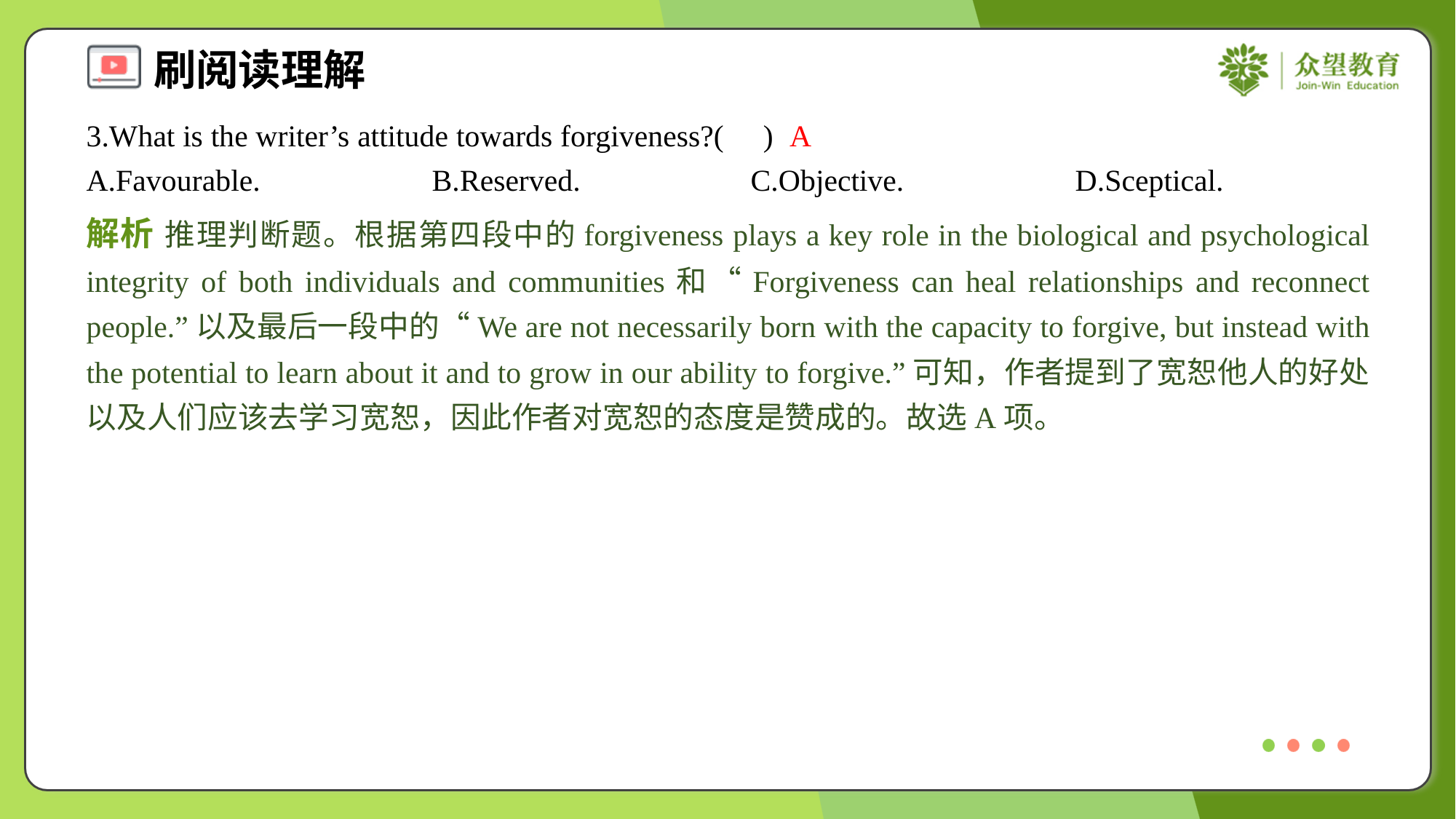

3.What is the writer’s attitude towards forgiveness?(     )
A
A.Favourable.	B.Reserved.	C.Objective.	D.Sceptical.
解析 推理判断题。根据第四段中的forgiveness plays a key role in the biological and psychological integrity of both individuals and communities和“Forgiveness can heal relationships and reconnect people.”以及最后一段中的“We are not necessarily born with the capacity to forgive, but instead with the potential to learn about it and to grow in our ability to forgive.”可知，作者提到了宽恕他人的好处以及人们应该去学习宽恕，因此作者对宽恕的态度是赞成的。故选A项。